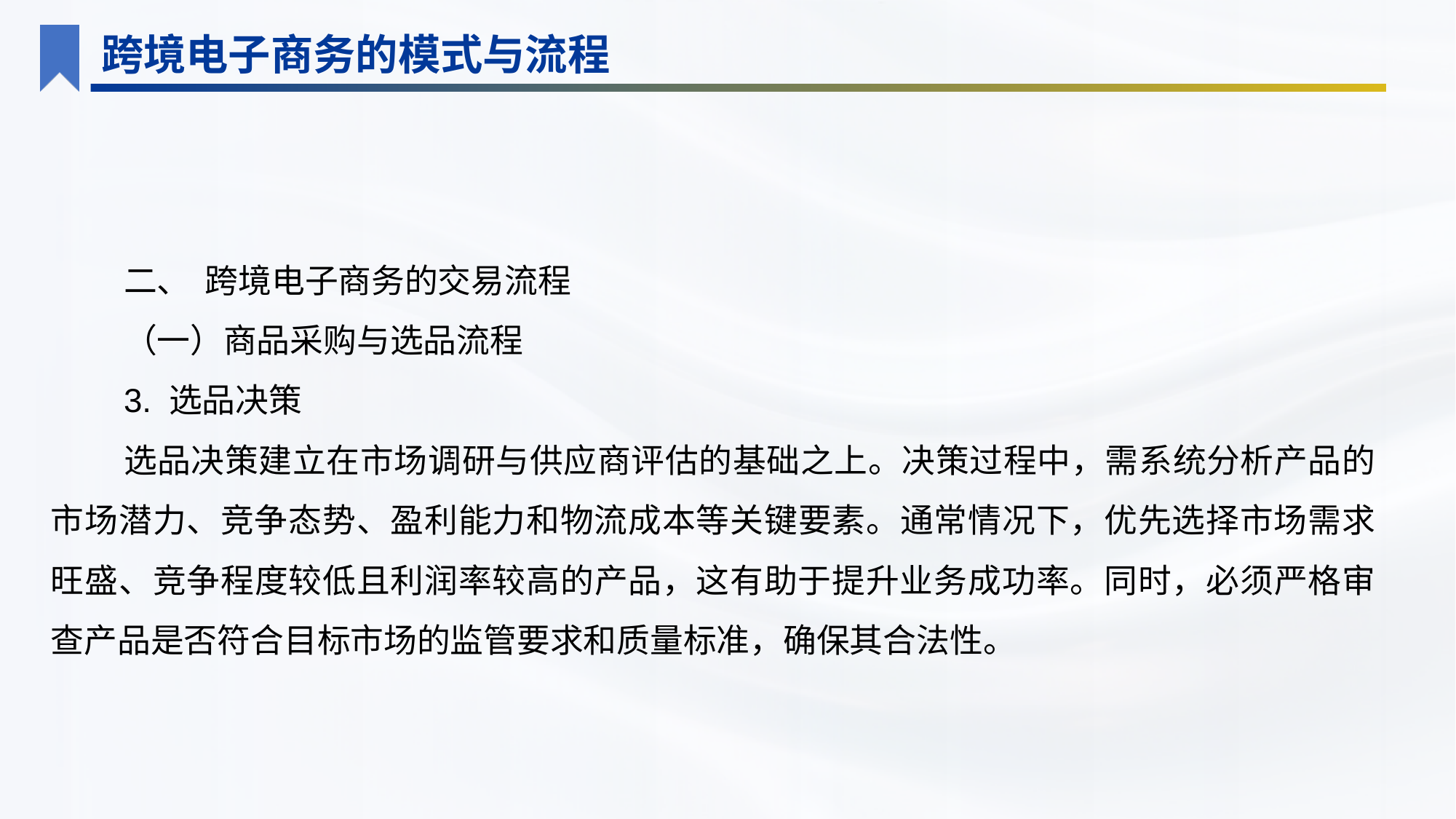

跨境电子商务的模式与流程
二、  跨境电子商务的交易流程
（一）商品采购与选品流程
3. 选品决策
选品决策建立在市场调研与供应商评估的基础之上。决策过程中，需系统分析产品的市场潜力、竞争态势、盈利能力和物流成本等关键要素。通常情况下，优先选择市场需求旺盛、竞争程度较低且利润率较高的产品，这有助于提升业务成功率。同时，必须严格审查产品是否符合目标市场的监管要求和质量标准，确保其合法性。